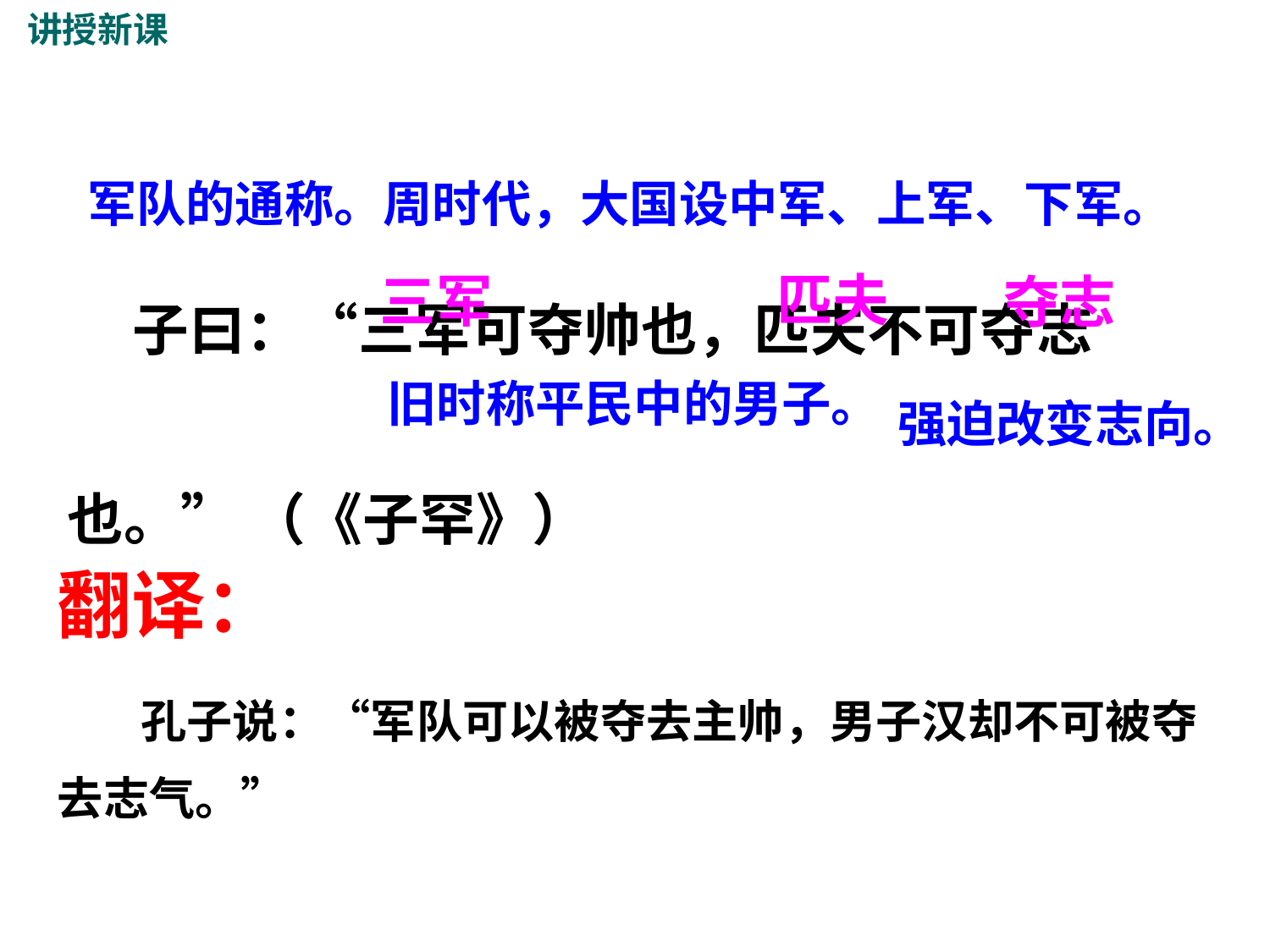

讲授新课
    子曰：“三军可夺帅也，匹夫不可夺志也。” （《子罕》）
军队的通称。周时代，大国设中军、上军、下军。
匹夫
三军
夺志
旧时称平民中的男子。
强迫改变志向。
翻译：
       孔子说：“军队可以被夺去主帅，男子汉却不可被夺去志气。”